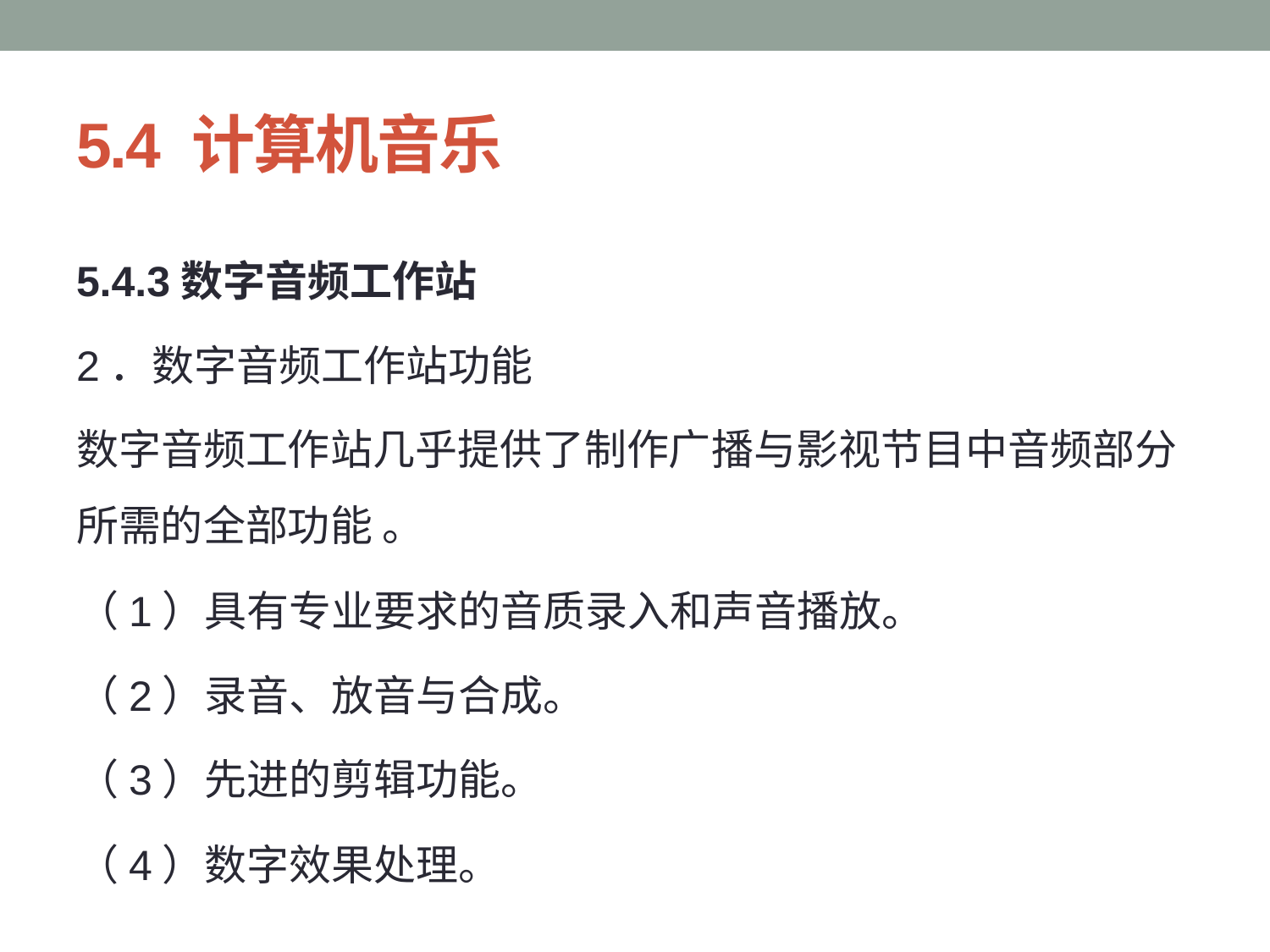

# 5.4 计算机音乐
5.4.3数字音频工作站
2．数字音频工作站功能
数字音频工作站几乎提供了制作广播与影视节目中音频部分所需的全部功能 。
（1）具有专业要求的音质录入和声音播放。
（2）录音、放音与合成。
（3）先进的剪辑功能。
（4）数字效果处理。